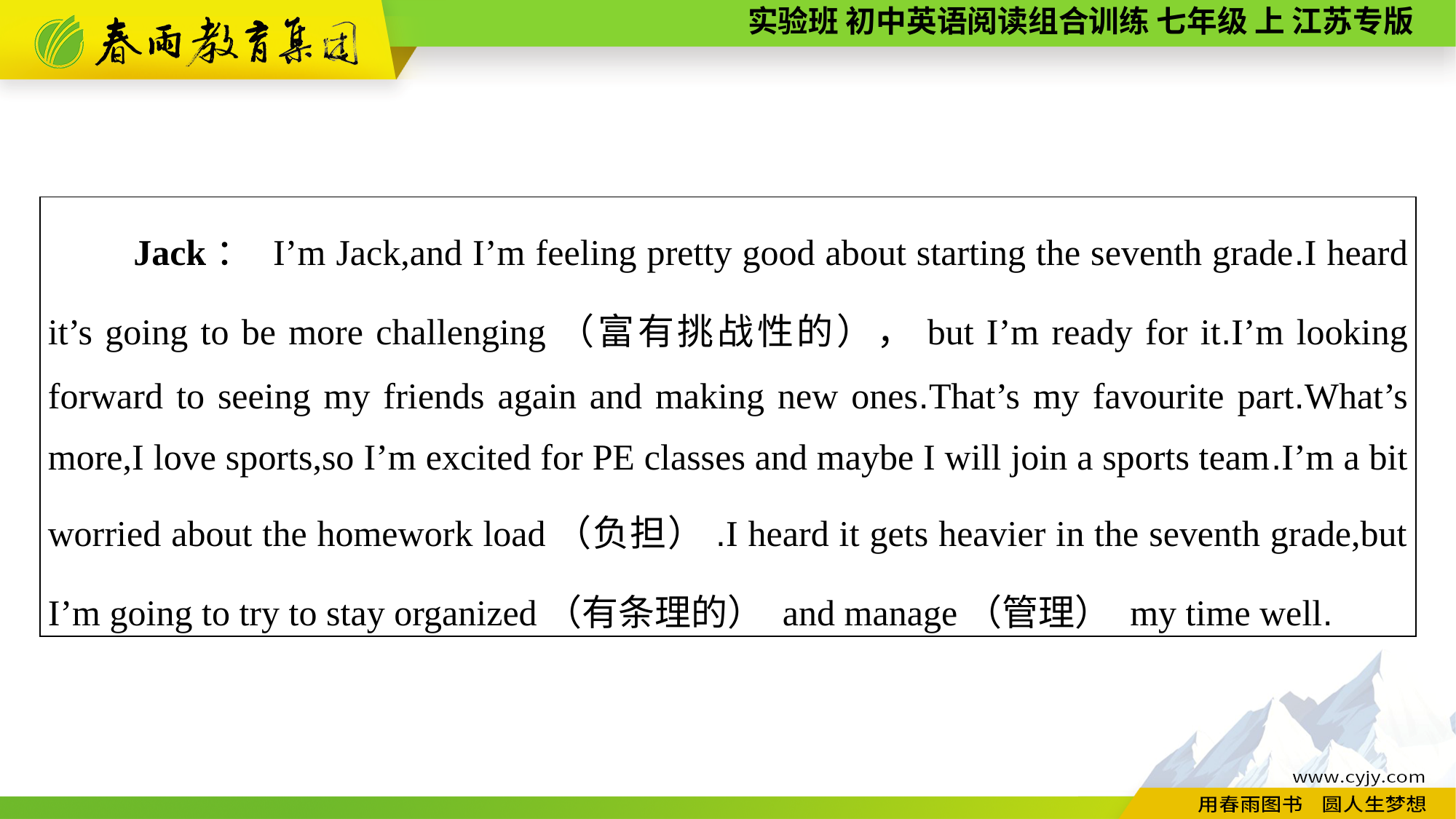

| Jack： I’m Jack,and I’m feeling pretty good about starting the seventh grade.I heard it’s going to be more challenging（富有挑战性的），but I’m ready for it.I’m looking forward to seeing my friends again and making new ones.That’s my favourite part.What’s more,I love sports,so I’m excited for PE classes and maybe I will join a sports team.I’m a bit worried about the homework load（负担）.I heard it gets heavier in the seventh grade,but I’m going to try to stay organized（有条理的） and manage（管理） my time well. |
| --- |